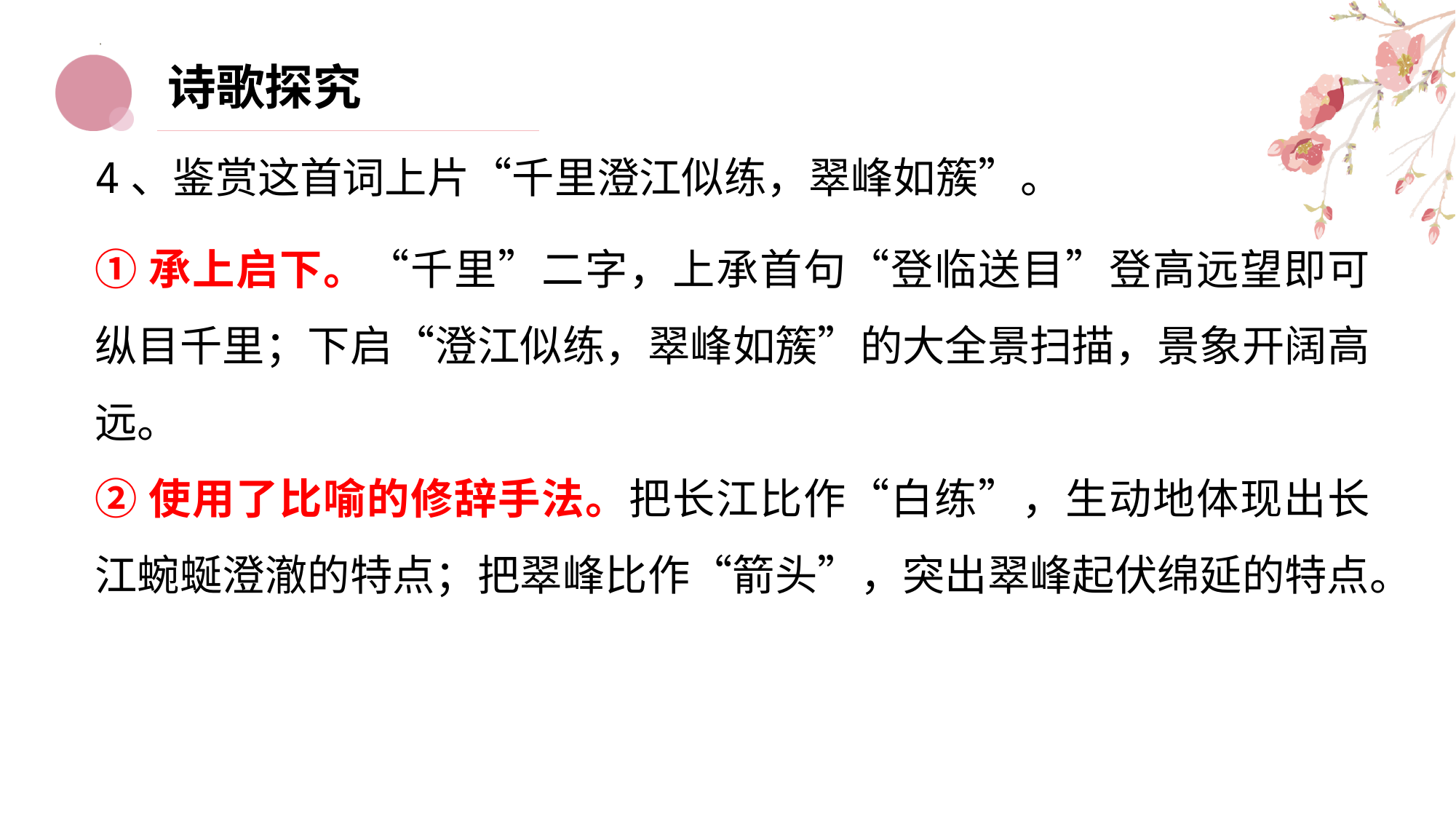

诗歌探究
4、鉴赏这首词上片“千里澄江似练，翠峰如簇”。
①承上启下。“千里”二字，上承首句“登临送目”登高远望即可纵目千里；下启“澄江似练，翠峰如簇”的大全景扫描，景象开阔高远。
②使用了比喻的修辞手法。把长江比作“白练”，生动地体现出长江蜿蜒澄澈的特点；把翠峰比作“箭头”，突出翠峰起伏绵延的特点。